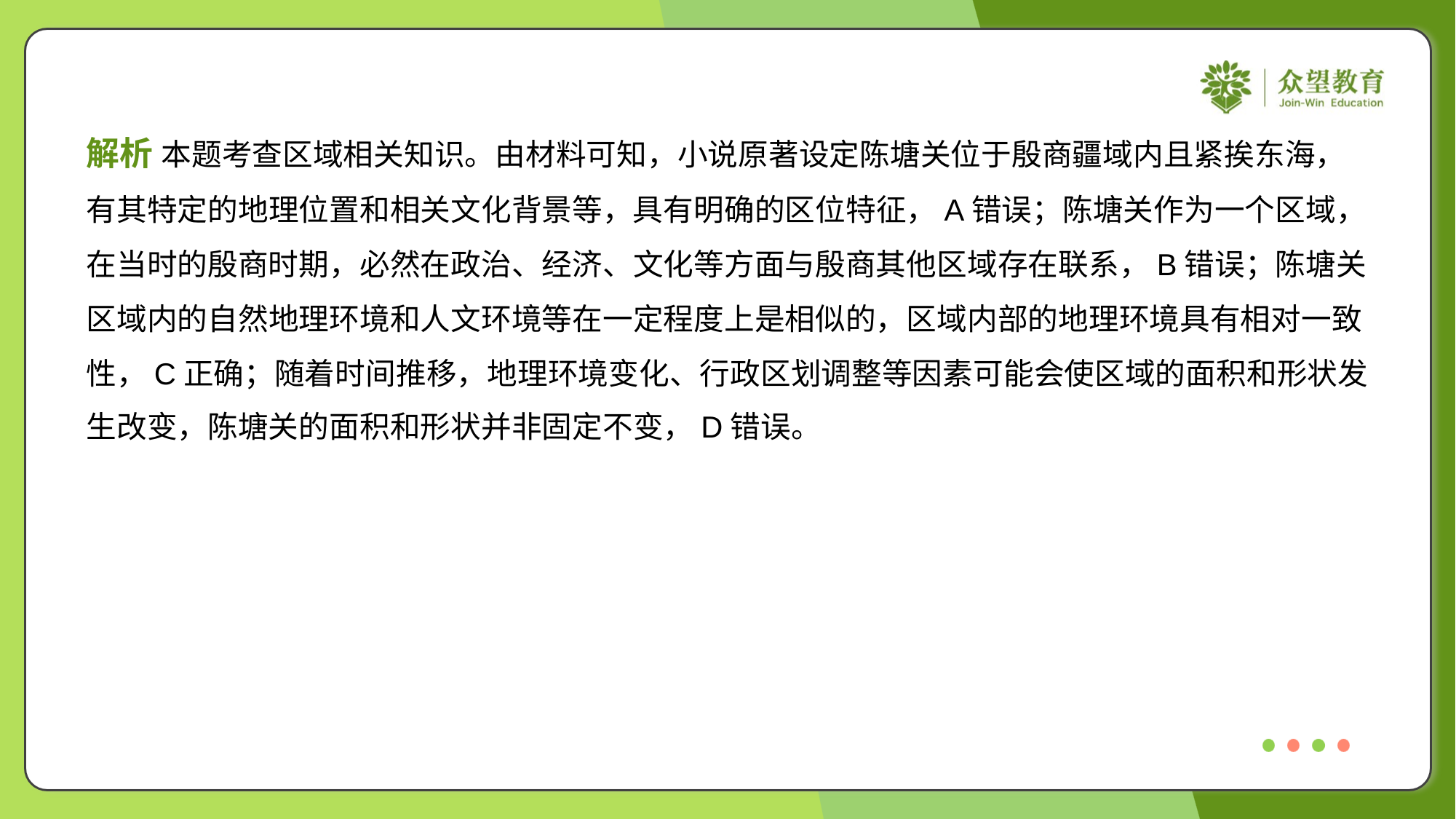

解析 本题考查区域相关知识。由材料可知，小说原著设定陈塘关位于殷商疆域内且紧挨东海，
有其特定的地理位置和相关文化背景等，具有明确的区位特征，A错误；陈塘关作为一个区域，
在当时的殷商时期，必然在政治、经济、文化等方面与殷商其他区域存在联系，B错误；陈塘关
区域内的自然地理环境和人文环境等在一定程度上是相似的，区域内部的地理环境具有相对一致
性，C正确；随着时间推移，地理环境变化、行政区划调整等因素可能会使区域的面积和形状发
生改变，陈塘关的面积和形状并非固定不变，D错误。